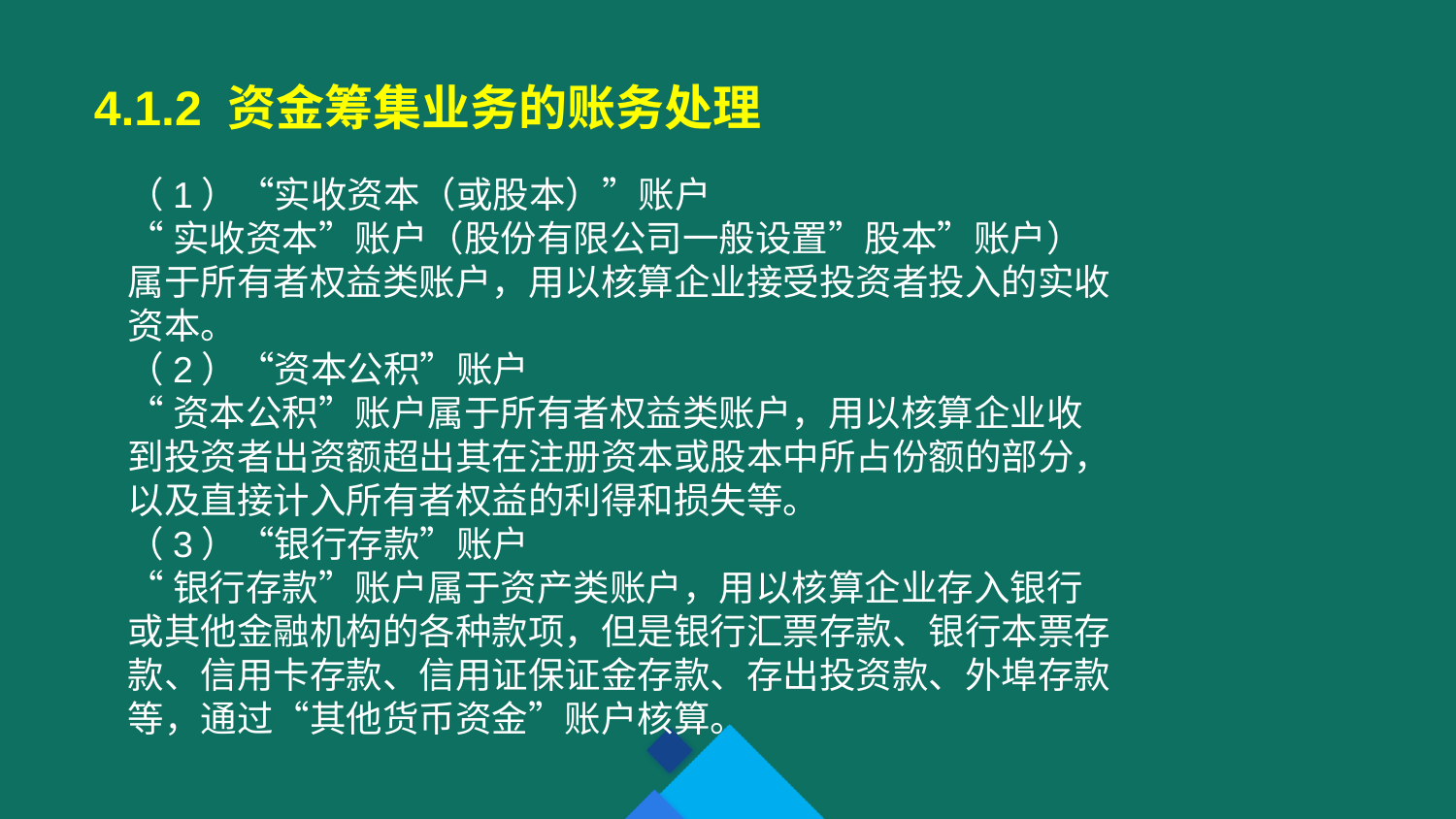

4.1.2 资金筹集业务的账务处理
（1）“实收资本（或股本）”账户
“实收资本”账户（股份有限公司一般设置”股本”账户）属于所有者权益类账户，用以核算企业接受投资者投入的实收资本。
（2）“资本公积”账户
“资本公积”账户属于所有者权益类账户，用以核算企业收到投资者出资额超出其在注册资本或股本中所占份额的部分，以及直接计入所有者权益的利得和损失等。
（3）“银行存款”账户
“银行存款”账户属于资产类账户，用以核算企业存入银行或其他金融机构的各种款项，但是银行汇票存款、银行本票存款、信用卡存款、信用证保证金存款、存出投资款、外埠存款等，通过“其他货币资金”账户核算。